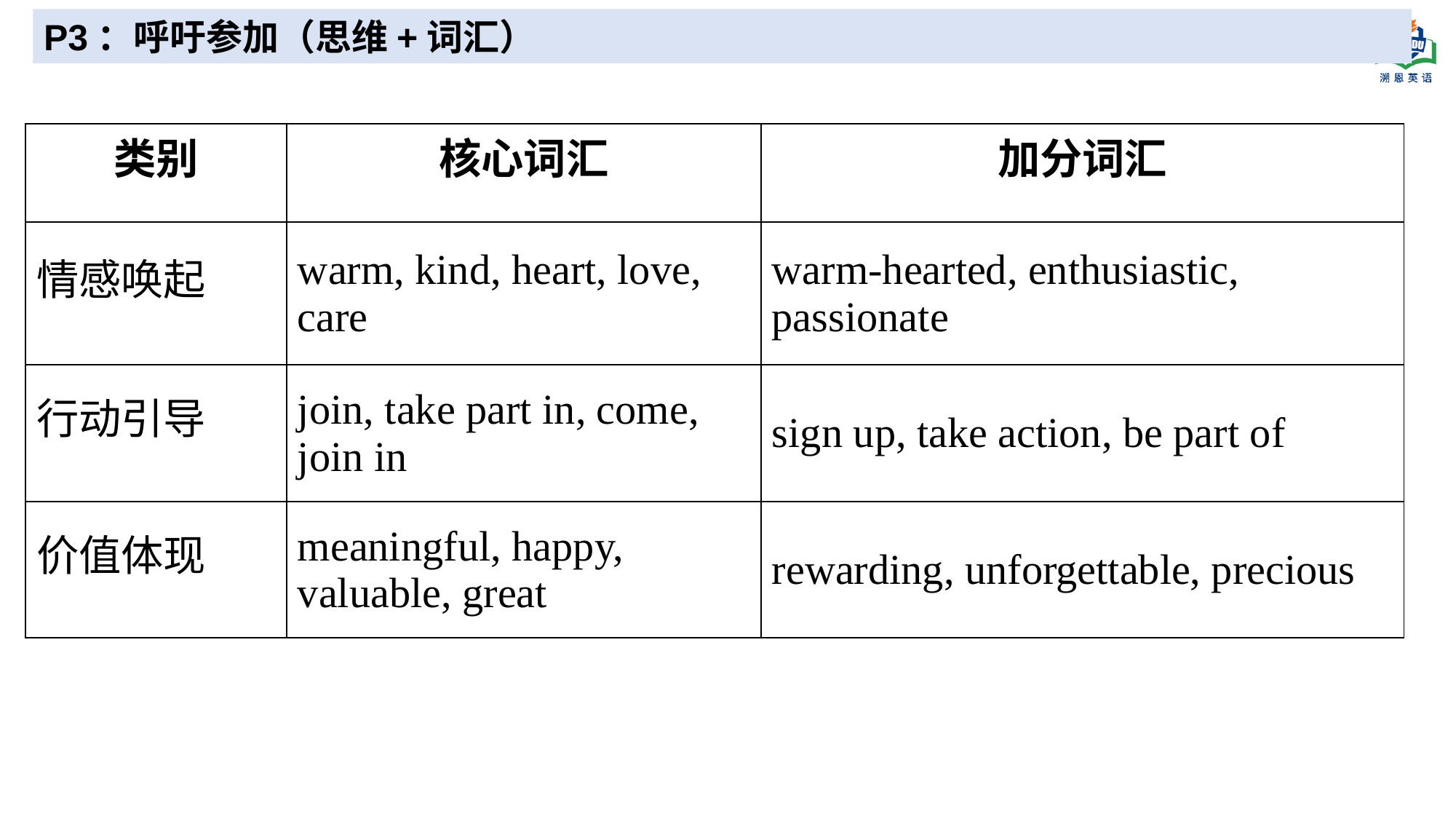

P3：呼吁参加（思维+词汇）
| 类别 | 核心词汇 | 加分词汇 |
| --- | --- | --- |
| 情感唤起 | warm, kind, heart, love, care | warm-hearted, enthusiastic, passionate |
| 行动引导 | join, take part in, come, join in | sign up, take action, be part of |
| 价值体现 | meaningful, happy, valuable, great | rewarding, unforgettable, precious |